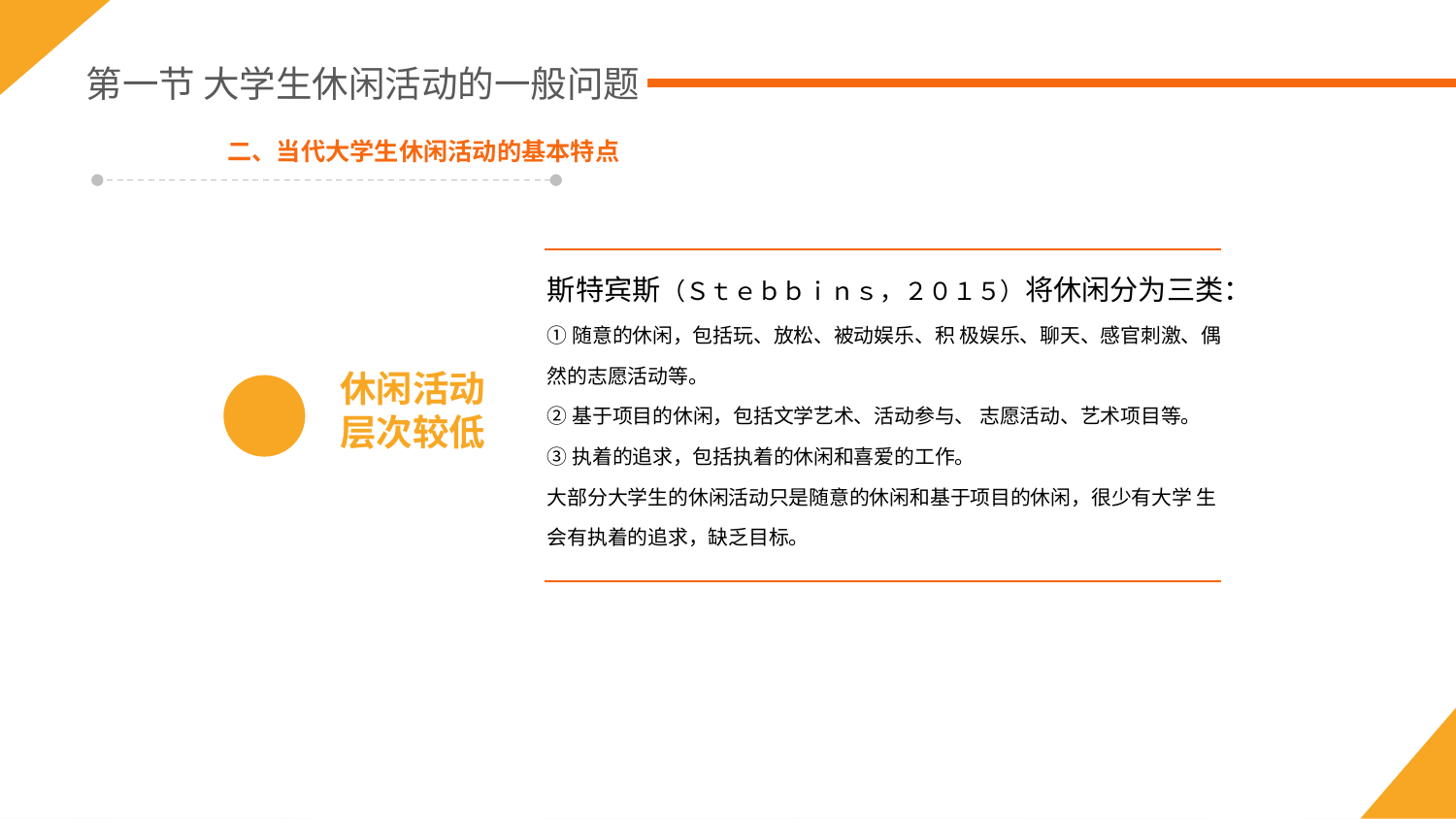

第一节 大学生休闲活动的一般问题
二、当代大学生休闲活动的基本特点
斯特宾斯（Ｓｔｅｂｂｉｎｓ，２０１５）将休闲分为三类：
①随意的休闲，包括玩、放松、被动娱乐、积 极娱乐、聊天、感官刺激、偶然的志愿活动等。
②基于项目的休闲，包括文学艺术、活动参与、 志愿活动、艺术项目等。
③执着的追求，包括执着的休闲和喜爱的工作。
大部分大学生的休闲活动只是随意的休闲和基于项目的休闲，很少有大学 生会有执着的追求，缺乏目标。
休闲活动
层次较低